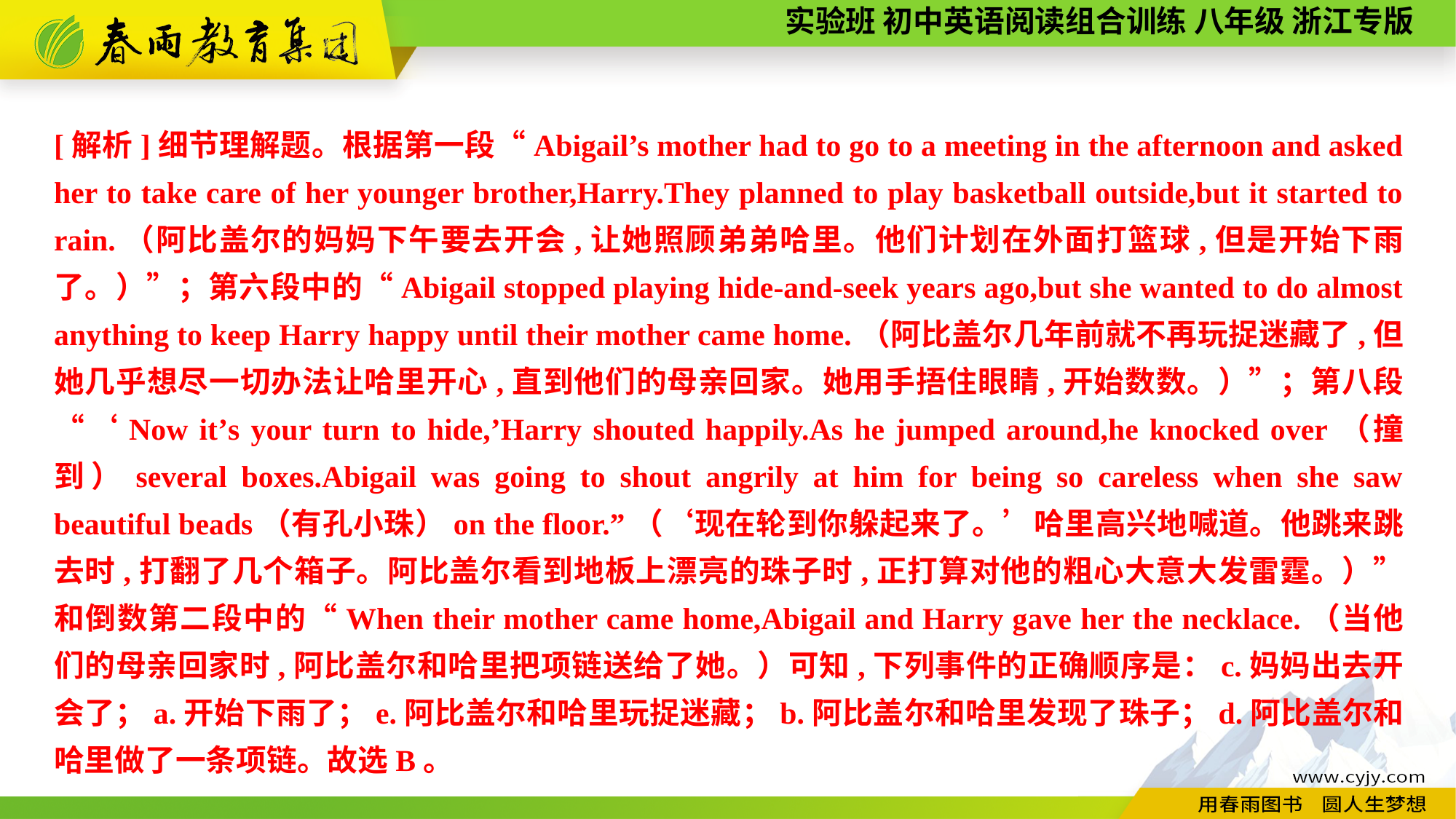

[解析]细节理解题。根据第一段“Abigail’s mother had to go to a meeting in the afternoon and asked her to take care of her younger brother,Harry.They planned to play basketball outside,but it started to rain.（阿比盖尔的妈妈下午要去开会,让她照顾弟弟哈里。他们计划在外面打篮球,但是开始下雨了。）”；第六段中的“Abigail stopped playing hide-and-seek years ago,but she wanted to do almost anything to keep Harry happy until their mother came home.（阿比盖尔几年前就不再玩捉迷藏了,但她几乎想尽一切办法让哈里开心,直到他们的母亲回家。她用手捂住眼睛,开始数数。）”；第八段“‘Now it’s your turn to hide,’Harry shouted happily.As he jumped around,he knocked over（撞到）several boxes.Abigail was going to shout angrily at him for being so careless when she saw beautiful beads（有孔小珠）on the floor.”（‘现在轮到你躲起来了。’哈里高兴地喊道。他跳来跳去时,打翻了几个箱子。阿比盖尔看到地板上漂亮的珠子时,正打算对他的粗心大意大发雷霆。）”和倒数第二段中的“When their mother came home,Abigail and Harry gave her the necklace.（当他们的母亲回家时,阿比盖尔和哈里把项链送给了她。）可知,下列事件的正确顺序是：c.妈妈出去开会了；a.开始下雨了；e.阿比盖尔和哈里玩捉迷藏；b.阿比盖尔和哈里发现了珠子；d.阿比盖尔和哈里做了一条项链。故选B。